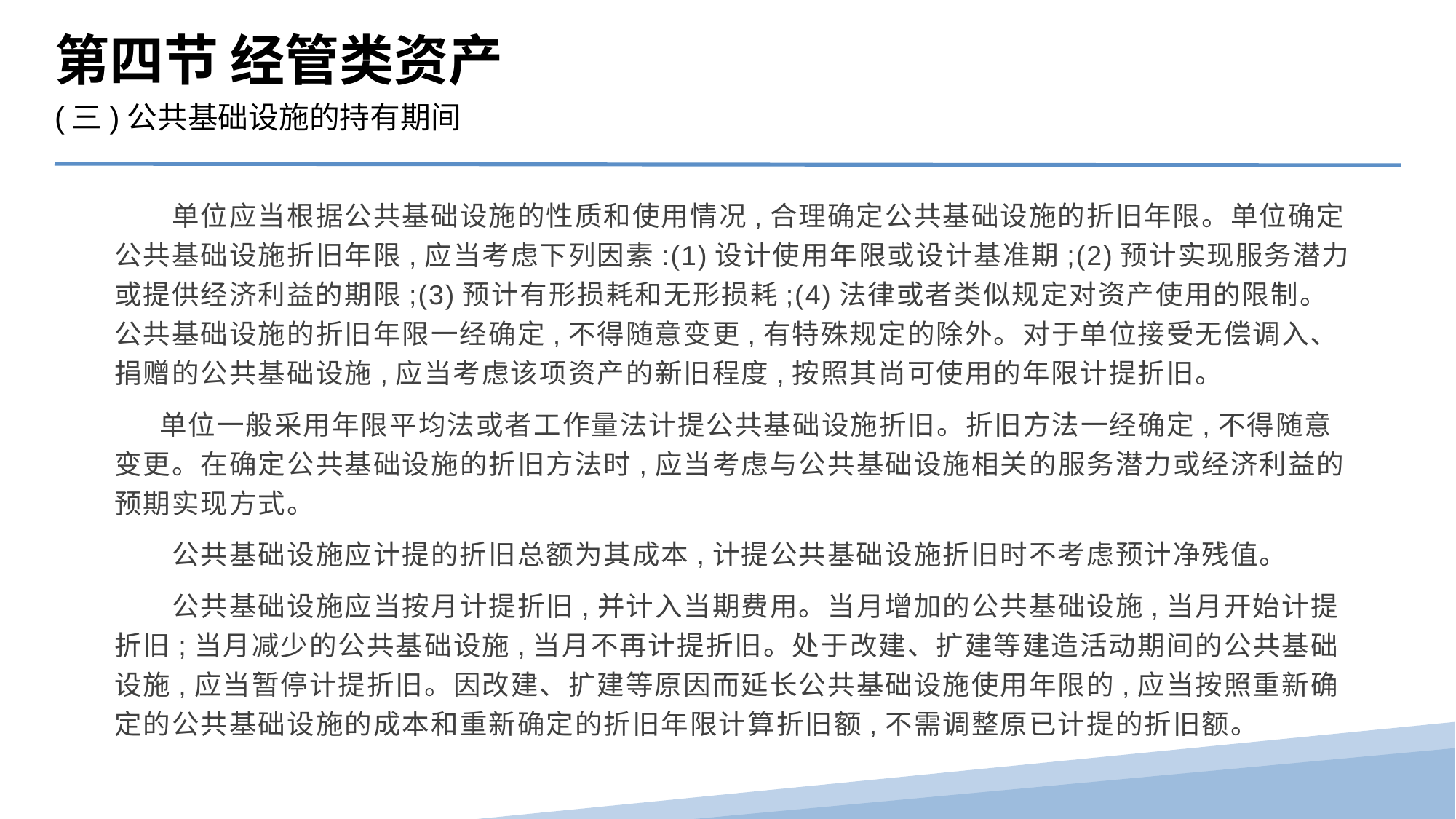

第四节 经管类资产
(三)公共基础设施的持有期间
　　单位应当根据公共基础设施的性质和使用情况,合理确定公共基础设施的折旧年限。单位确定公共基础设施折旧年限,应当考虑下列因素:(1)设计使用年限或设计基准期;(2)预计实现服务潜力或提供经济利益的期限;(3)预计有形损耗和无形损耗;(4)法律或者类似规定对资产使用的限制。公共基础设施的折旧年限一经确定,不得随意变更,有特殊规定的除外。对于单位接受无偿调入、捐赠的公共基础设施,应当考虑该项资产的新旧程度,按照其尚可使用的年限计提折旧。
     单位一般采用年限平均法或者工作量法计提公共基础设施折旧。折旧方法一经确定,不得随意变更。在确定公共基础设施的折旧方法时,应当考虑与公共基础设施相关的服务潜力或经济利益的预期实现方式。
　　公共基础设施应计提的折旧总额为其成本,计提公共基础设施折旧时不考虑预计净残值。
　　公共基础设施应当按月计提折旧,并计入当期费用。当月增加的公共基础设施,当月开始计提折旧;当月减少的公共基础设施,当月不再计提折旧。处于改建、扩建等建造活动期间的公共基础设施,应当暂停计提折旧。因改建、扩建等原因而延长公共基础设施使用年限的,应当按照重新确定的公共基础设施的成本和重新确定的折旧年限计算折旧额,不需调整原已计提的折旧额。